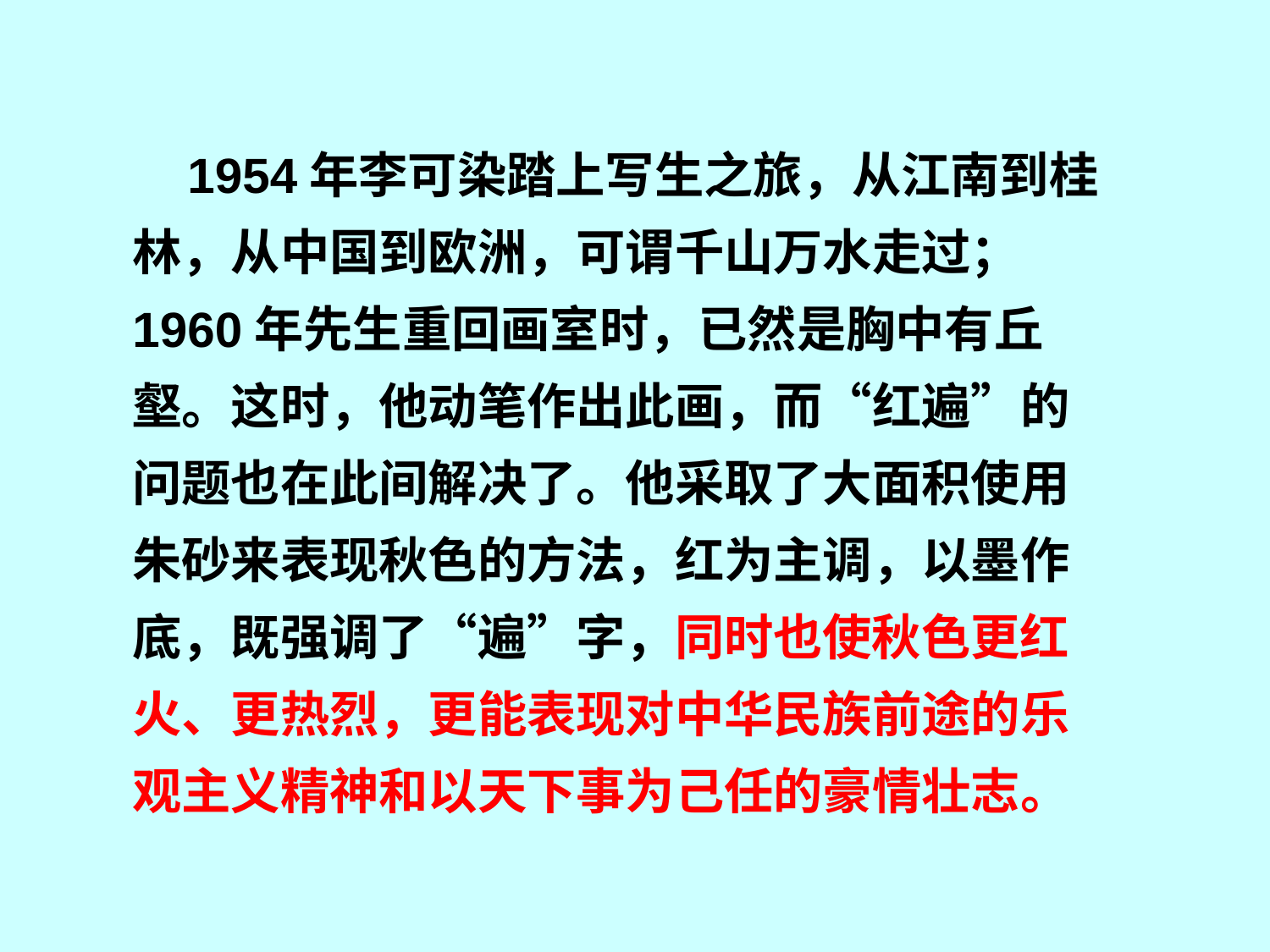

1954年李可染踏上写生之旅，从江南到桂林，从中国到欧洲，可谓千山万水走过；1960年先生重回画室时，已然是胸中有丘壑。这时，他动笔作出此画，而“红遍”的问题也在此间解决了。他采取了大面积使用朱砂来表现秋色的方法，红为主调，以墨作底，既强调了“遍”字，同时也使秋色更红火、更热烈，更能表现对中华民族前途的乐观主义精神和以天下事为己任的豪情壮志。